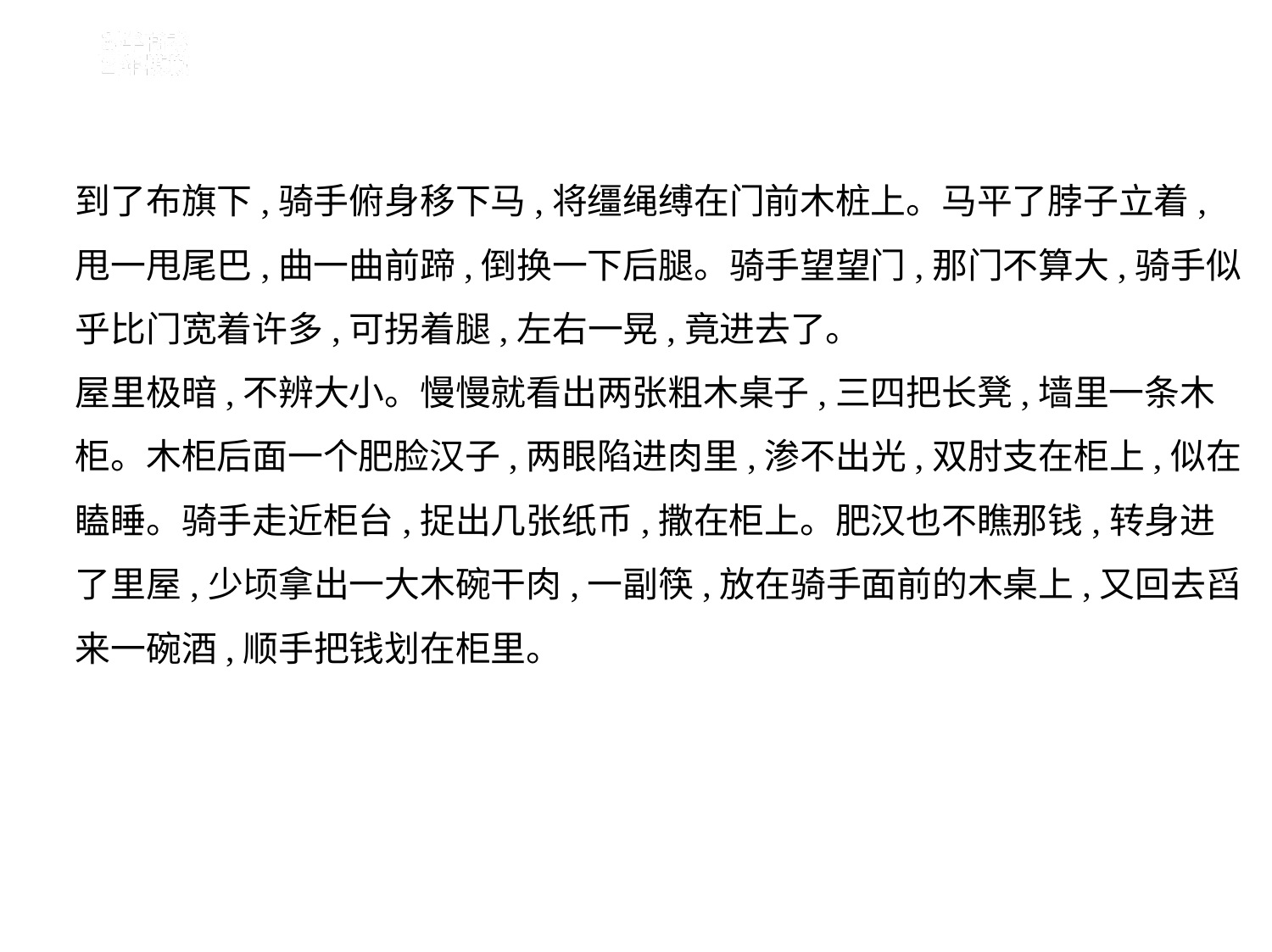

到了布旗下,骑手俯身移下马,将缰绳缚在门前木桩上。马平了脖子立着,
甩一甩尾巴,曲一曲前蹄,倒换一下后腿。骑手望望门,那门不算大,骑手似
乎比门宽着许多,可拐着腿,左右一晃,竟进去了。
屋里极暗,不辨大小。慢慢就看出两张粗木桌子,三四把长凳,墙里一条木
柜。木柜后面一个肥脸汉子,两眼陷进肉里,渗不出光,双肘支在柜上,似在
瞌睡。骑手走近柜台,捉出几张纸币,撒在柜上。肥汉也不瞧那钱,转身进
了里屋,少顷拿出一大木碗干肉,一副筷,放在骑手面前的木桌上,又回去舀
来一碗酒,顺手把钱划在柜里。